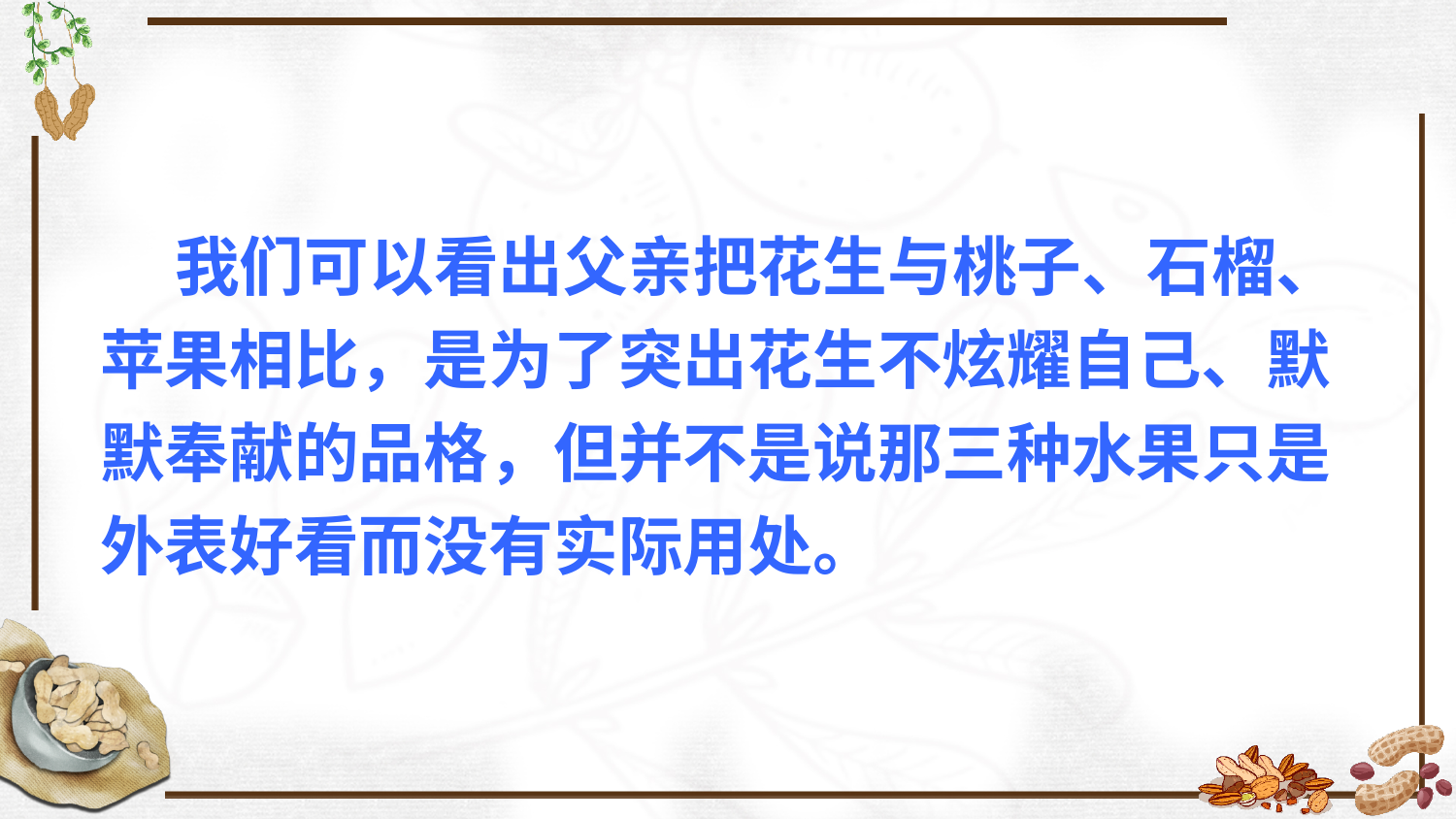

我们可以看出父亲把花生与桃子、石榴、苹果相比，是为了突出花生不炫耀自己、默默奉献的品格，但并不是说那三种水果只是外表好看而没有实际用处。